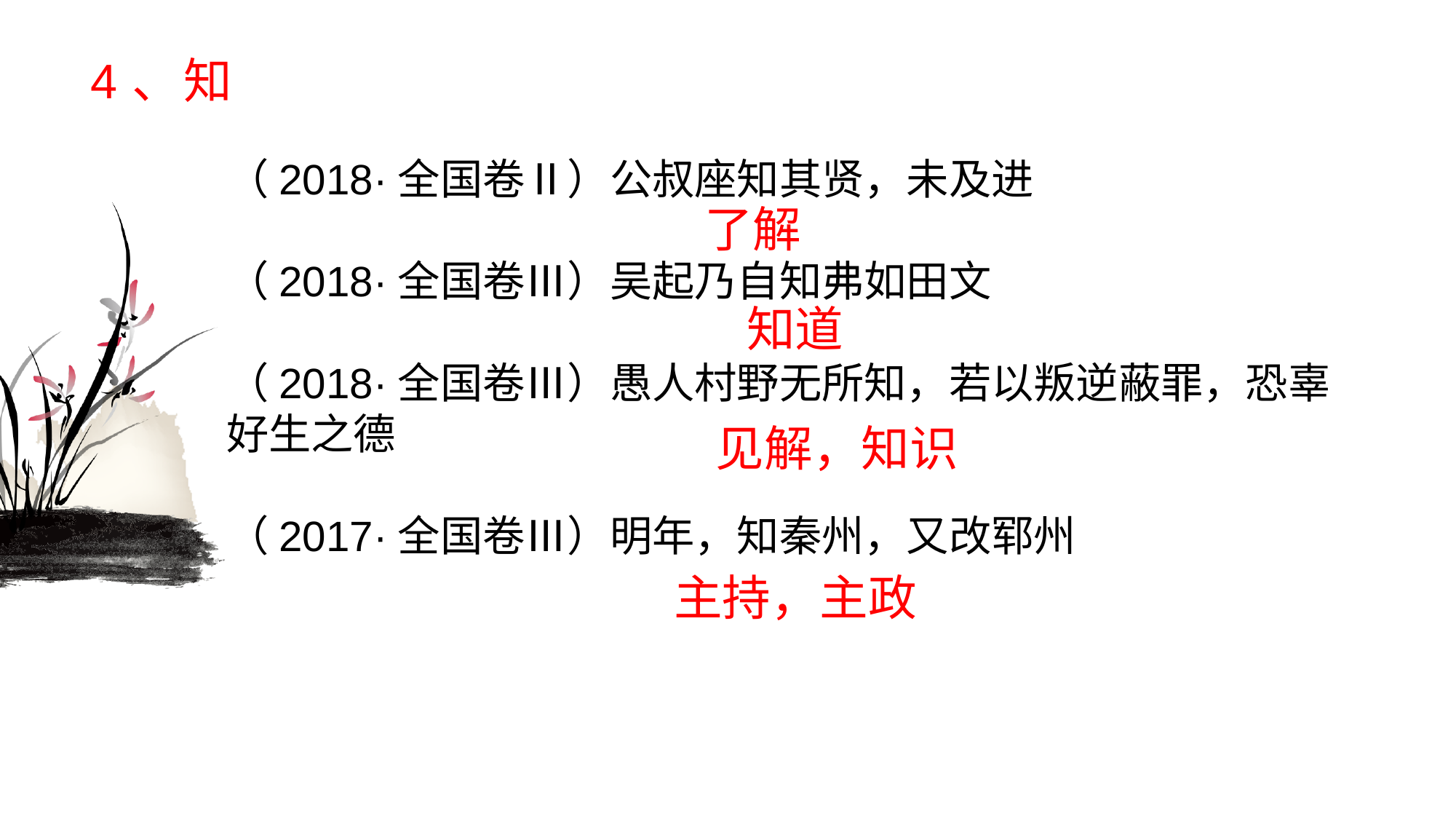

# 4、知
（2018·全国卷Ⅱ）公叔座知其贤，未及进
（2018·全国卷Ⅲ）吴起乃自知弗如田文
（2018·全国卷Ⅲ）愚人村野无所知，若以叛逆蔽罪，恐辜好生之德  （2017·全国卷Ⅲ）明年，知秦州，又改郓州

了解
知道
见解，知识
主持，主政